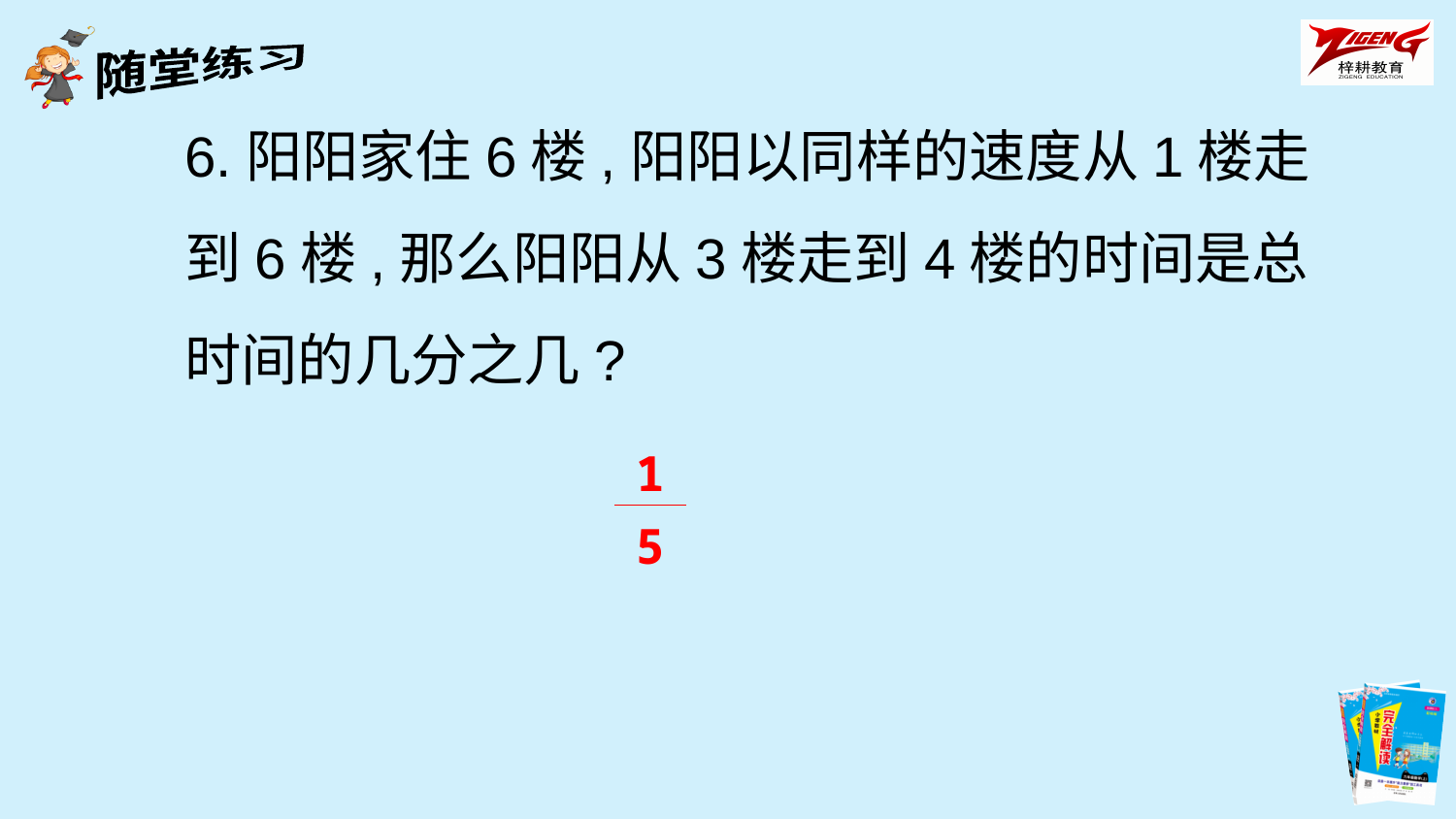

6.阳阳家住6楼,阳阳以同样的速度从1楼走到6楼,那么阳阳从3楼走到4楼的时间是总时间的几分之几?
| 1 |
| --- |
| 5 |